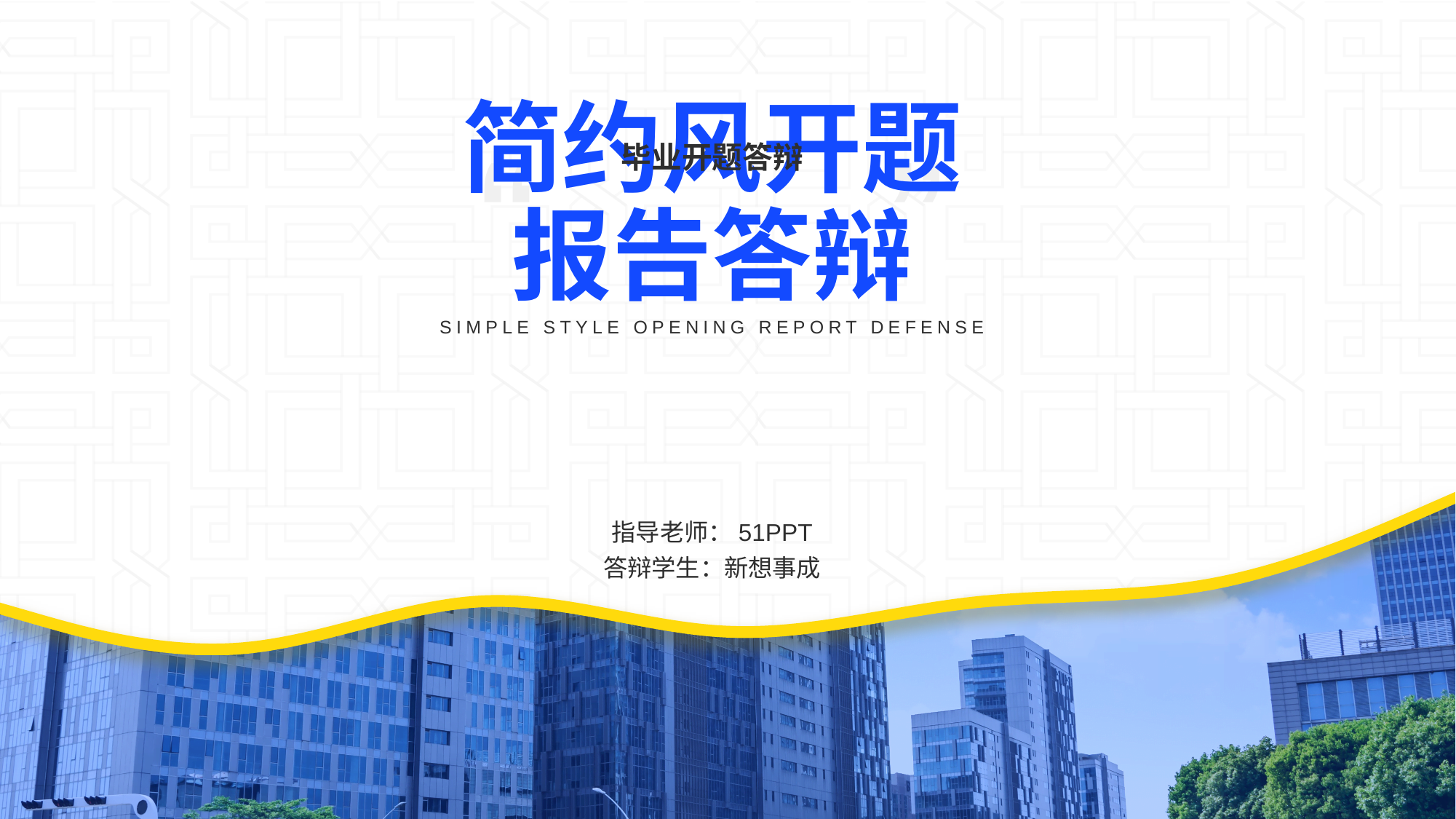

毕业开题答辩
# 简约风开题报告答辩
SIMPLE STYLE OPENING REPORT DEFENSE
指导老师：51PPT
答辩学生：新想事成